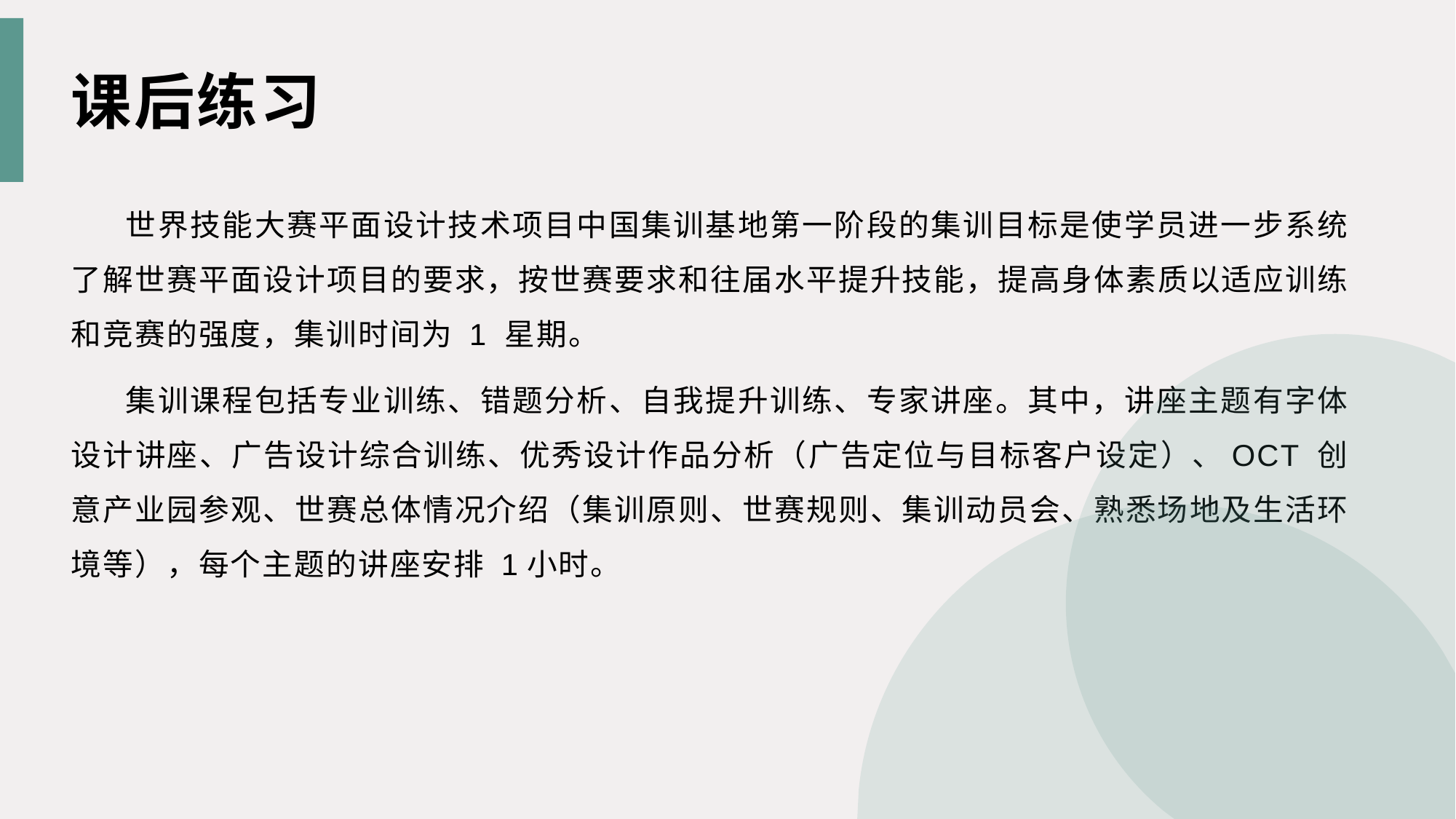

课后练习
世界技能大赛平面设计技术项目中国集训基地第一阶段的集训目标是使学员进一步系统了解世赛平面设计项目的要求，按世赛要求和往届水平提升技能，提高身体素质以适应训练和竞赛的强度，集训时间为 1 星期。
集训课程包括专业训练、错题分析、自我提升训练、专家讲座。其中，讲座主题有字体设计讲座、广告设计综合训练、优秀设计作品分析（广告定位与目标客户设定）、OCT 创意产业园参观、世赛总体情况介绍（集训原则、世赛规则、集训动员会、熟悉场地及生活环境等），每个主题的讲座安排 1小时。